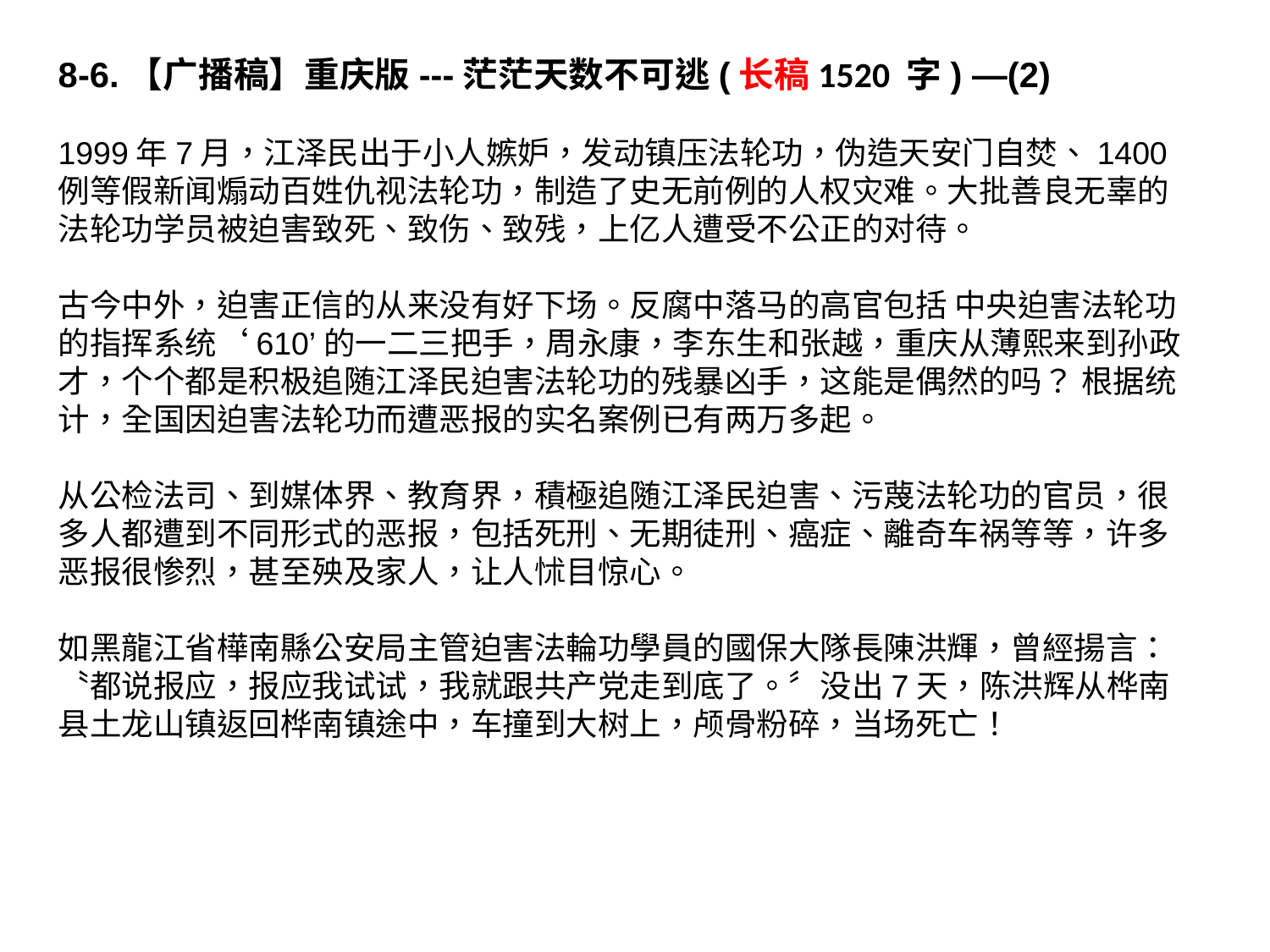

8-6.【广播稿】重庆版---茫茫天数不可逃(长稿1520 字) —(2)

1999年7月，江泽民出于小人嫉妒，发动镇压法轮功，伪造天安门自焚、1400例等假新闻煽动百姓仇视法轮功，制造了史无前例的人权灾难。大批善良无辜的法轮功学员被迫害致死、致伤、致残，上亿人遭受不公正的对待。

古今中外，迫害正信的从来没有好下场。反腐中落马的高官包括 中央迫害法轮功的指挥系统‘610’的一二三把手，周永康，李东生和张越，重庆从薄熙来到孙政才，个个都是积极追随江泽民迫害法轮功的残暴凶手，这能是偶然的吗？ 根据统计，全国因迫害法轮功而遭恶报的实名案例已有两万多起。

从公检法司、到媒体界、教育界，積極追随江泽民迫害、污蔑法轮功的官员，很多人都遭到不同形式的恶报，包括死刑、无期徒刑、癌症、離奇车祸等等，许多恶报很惨烈，甚至殃及家人，让人怵目惊心。

如黑龍江省樺南縣公安局主管迫害法輪功學員的國保大隊長陳洪輝，曾經揚言：〝都说报应，报应我试试，我就跟共产党走到底了。〞没出7天，陈洪辉从桦南县土龙山镇返回桦南镇途中，车撞到大树上，颅骨粉碎，当场死亡！